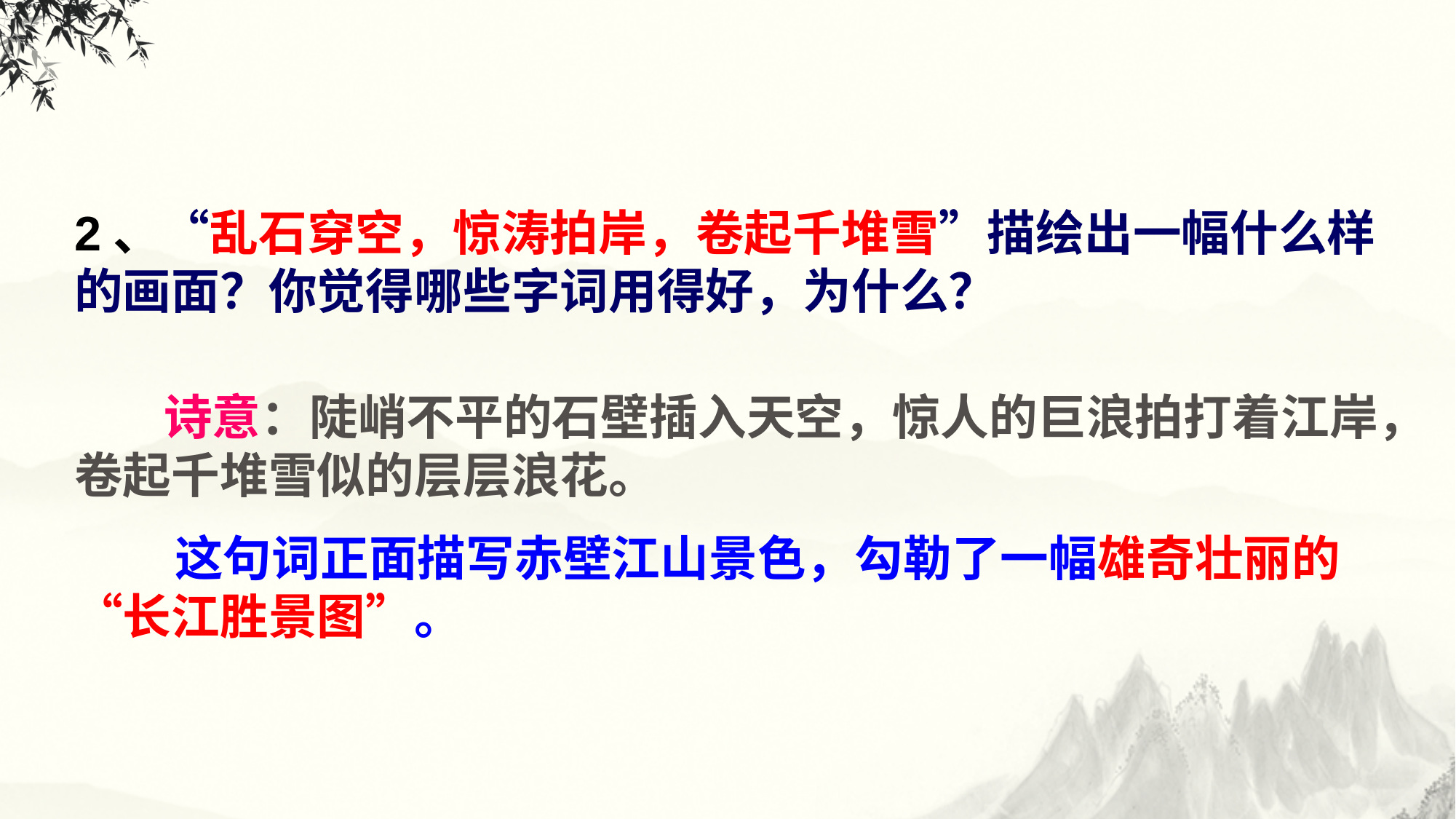

2、“乱石穿空，惊涛拍岸，卷起千堆雪”描绘出一幅什么样的画面？你觉得哪些字词用得好，为什么？
       诗意：陡峭不平的石壁插入天空，惊人的巨浪拍打着江岸，卷起千堆雪似的层层浪花。
        这句词正面描写赤壁江山景色，勾勒了一幅雄奇壮丽的“长江胜景图”。